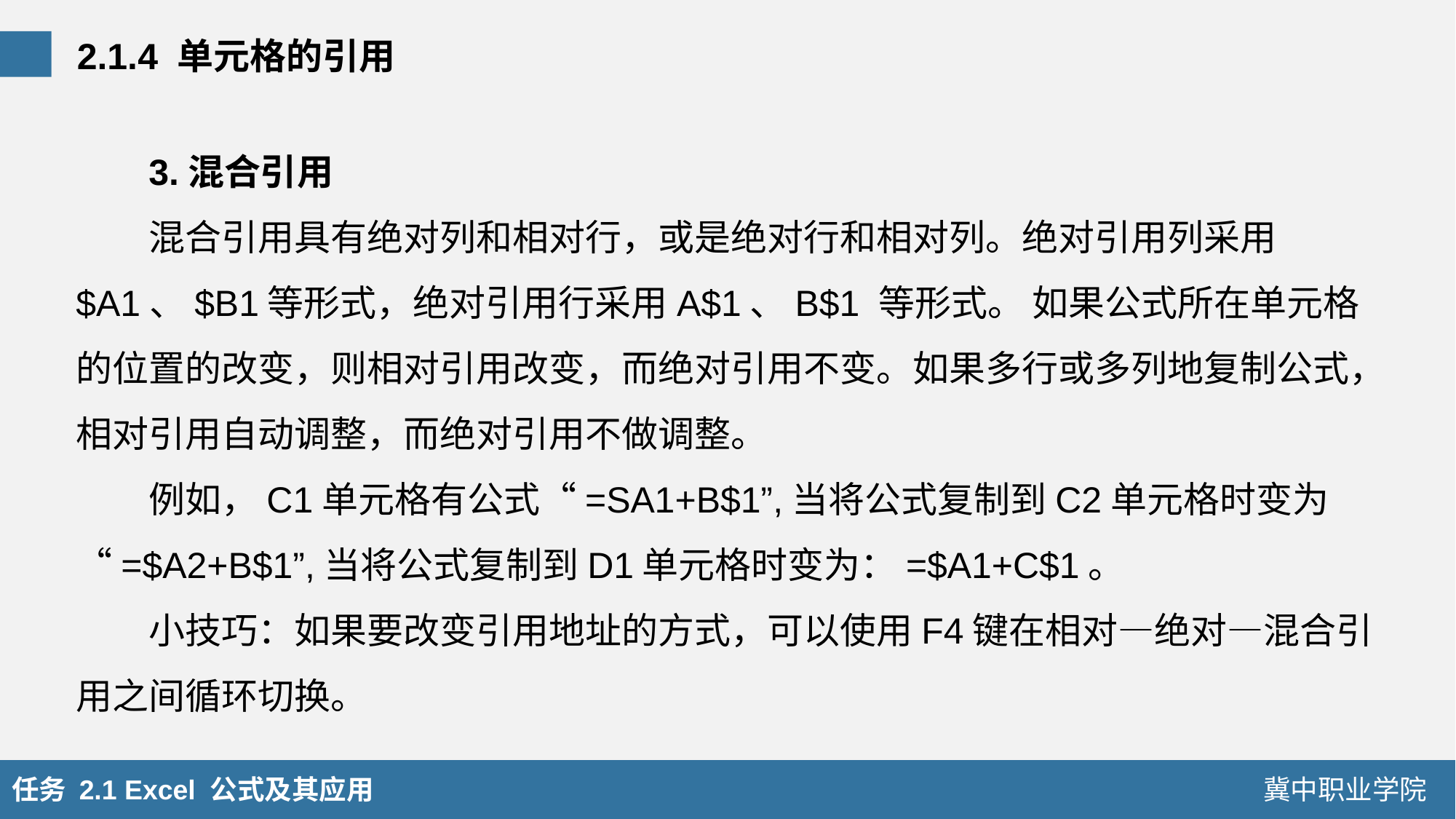

2.1.4 单元格的引用
3.混合引用
混合引用具有绝对列和相对行，或是绝对行和相对列。绝对引用列采用$A1、$B1等形式，绝对引用行采用A$1、B$1 等形式。 如果公式所在单元格的位置的改变，则相对引用改变，而绝对引用不变。如果多行或多列地复制公式，相对引用自动调整，而绝对引用不做调整。
例如，C1单元格有公式“=SA1+B$1”,当将公式复制到C2单元格时变为“=$A2+B$1”,当将公式复制到D1单元格时变为：=$A1+C$1。
小技巧：如果要改变引用地址的方式，可以使用F4键在相对—绝对—混合引用之间循环切换。

任务 2.1 Excel 公式及其应用
冀中职业学院